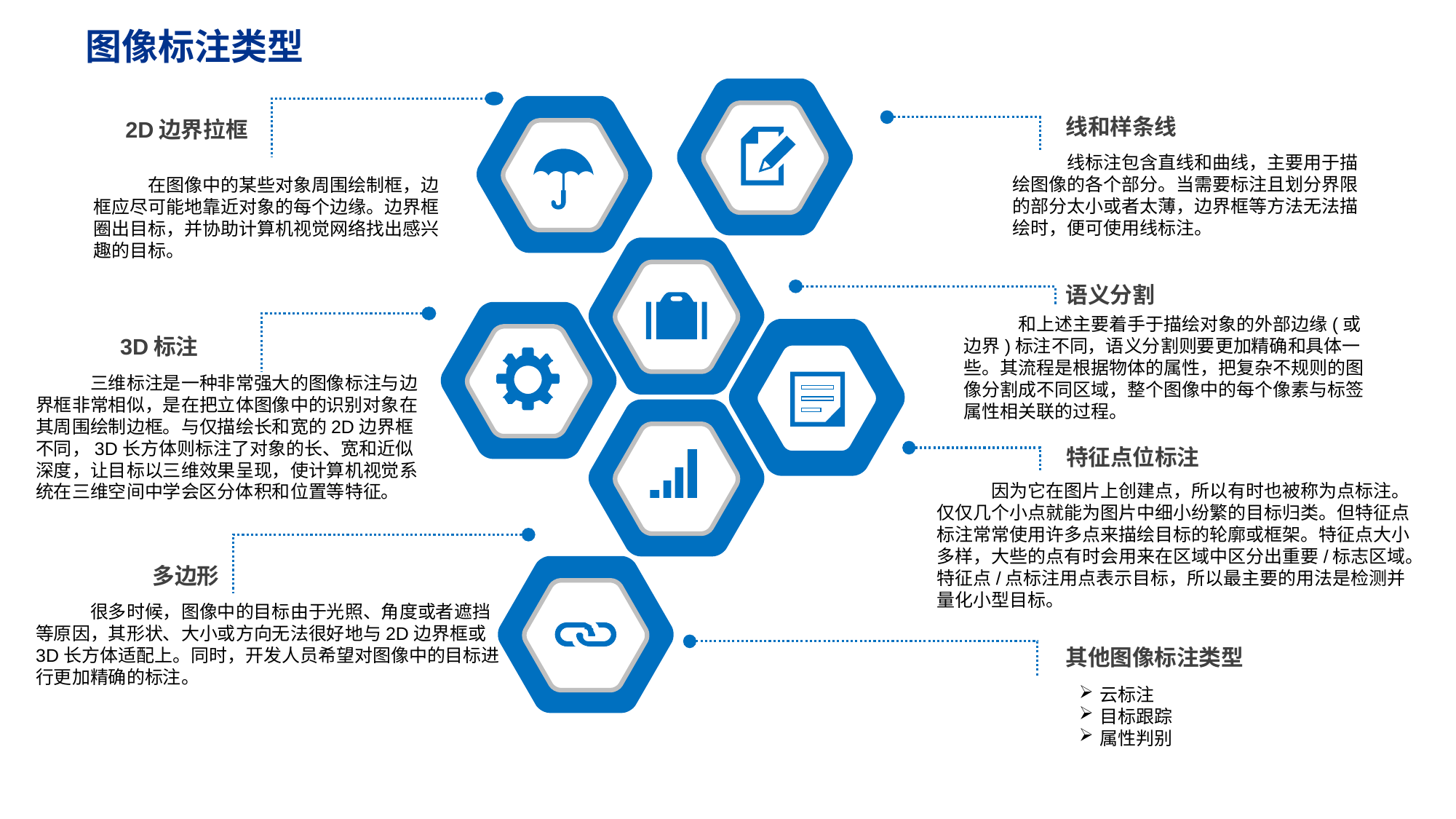

图像标注类型

线和样条线
2D边界拉框

线标注包含直线和曲线，主要用于描绘图像的各个部分。当需要标注且划分界限的部分太小或者太薄，边界框等方法无法描绘时，便可使用线标注。

在图像中的某些对象周围绘制框，边框应尽可能地靠近对象的每个边缘。边界框圈出目标，并协助计算机视觉网络找出感兴趣的目标。

语义分割

和上述主要着手于描绘对象的外部边缘(或边界)标注不同，语义分割则要更加精确和具体一些。其流程是根据物体的属性，把复杂不规则的图像分割成不同区域，整个图像中的每个像素与标签属性相关联的过程。

3D标注
三维标注是一种非常强大的图像标注与边界框非常相似，是在把立体图像中的识别对象在其周围绘制边框。与仅描绘长和宽的2D边界框不同，3D长方体则标注了对象的长、宽和近似深度，让目标以三维效果呈现，使计算机视觉系统在三维空间中学会区分体积和位置等特征。

特征点位标注

因为它在图片上创建点，所以有时也被称为点标注。仅仅几个小点就能为图片中细小纷繁的目标归类。但特征点标注常常使用许多点来描绘目标的轮廓或框架。特征点大小多样，大些的点有时会用来在区域中区分出重要/标志区域。特征点/点标注用点表示目标，所以最主要的用法是检测并量化小型目标。

多边形
很多时候，图像中的目标由于光照、角度或者遮挡等原因，其形状、大小或方向无法很好地与2D边界框或3D长方体适配上。同时，开发人员希望对图像中的目标进行更加精确的标注。

其他图像标注类型
云标注
目标跟踪
属性判别